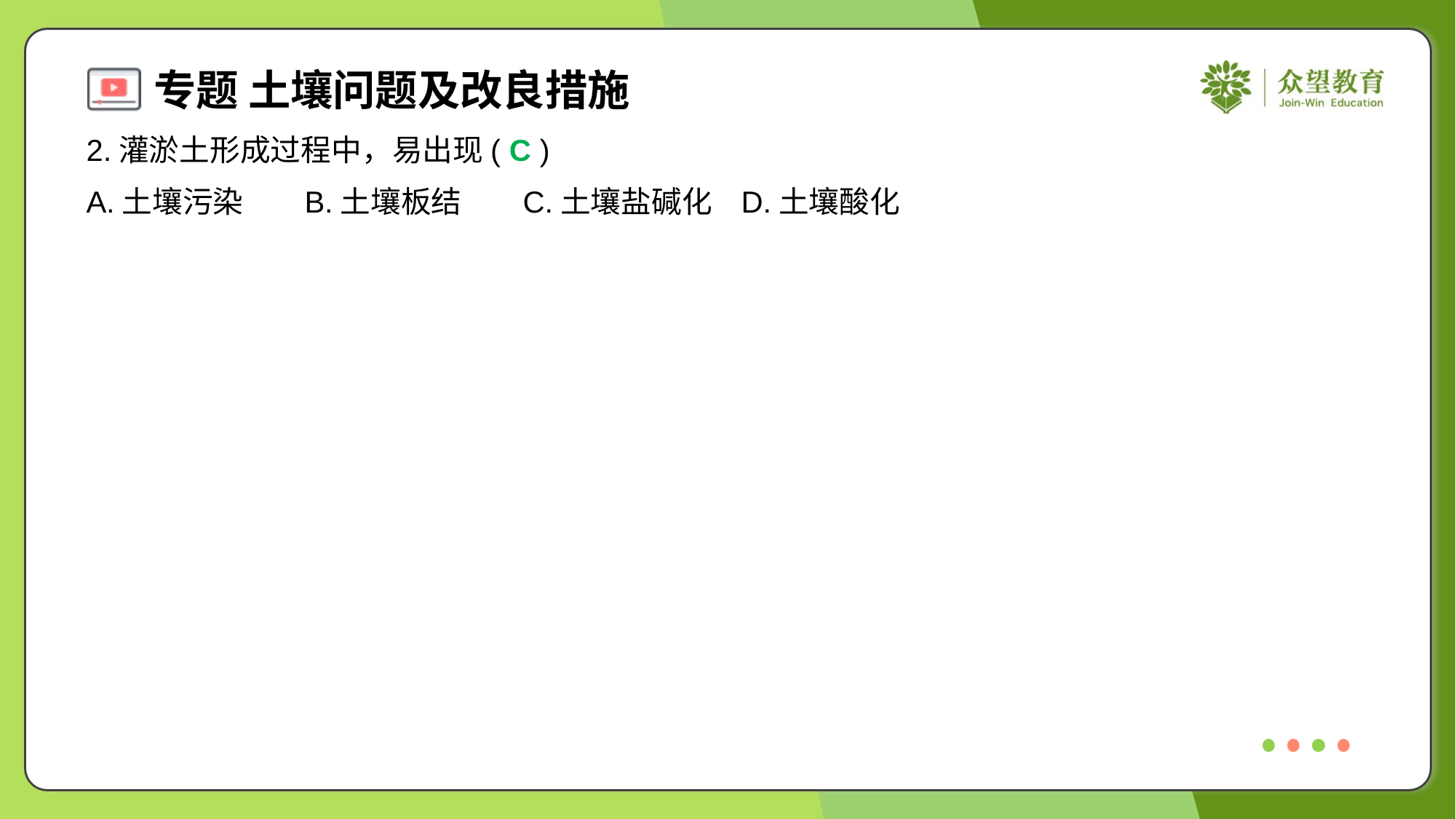

2.灌淤土形成过程中，易出现(     )
C
A.土壤污染	B.土壤板结	C.土壤盐碱化	D.土壤酸化